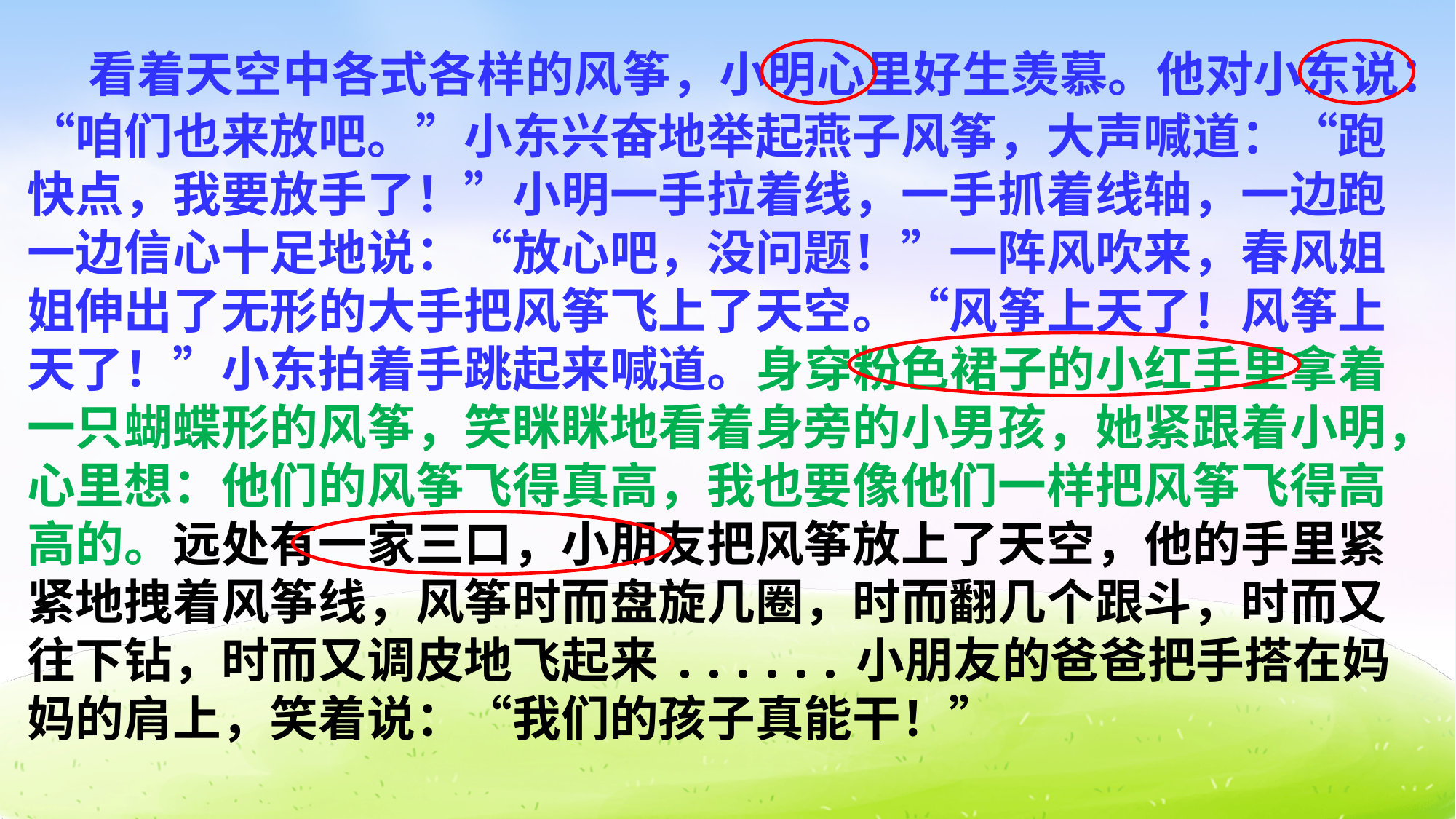

看着天空中各式各样的风筝，小明心里好生羡慕。他对小东说：“咱们也来放吧。”小东兴奋地举起燕子风筝，大声喊道：“跑快点，我要放手了！”小明一手拉着线，一手抓着线轴，一边跑一边信心十足地说：“放心吧，没问题！”一阵风吹来，春风姐姐伸出了无形的大手把风筝飞上了天空。“风筝上天了！风筝上天了！”小东拍着手跳起来喊道。身穿粉色裙子的小红手里拿着一只蝴蝶形的风筝，笑眯眯地看着身旁的小男孩，她紧跟着小明，心里想：他们的风筝飞得真高，我也要像他们一样把风筝飞得高高的。远处有一家三口，小朋友把风筝放上了天空，他的手里紧紧地拽着风筝线，风筝时而盘旋几圈，时而翻几个跟斗，时而又往下钻，时而又调皮地飞起来......小朋友的爸爸把手搭在妈妈的肩上，笑着说：“我们的孩子真能干！”